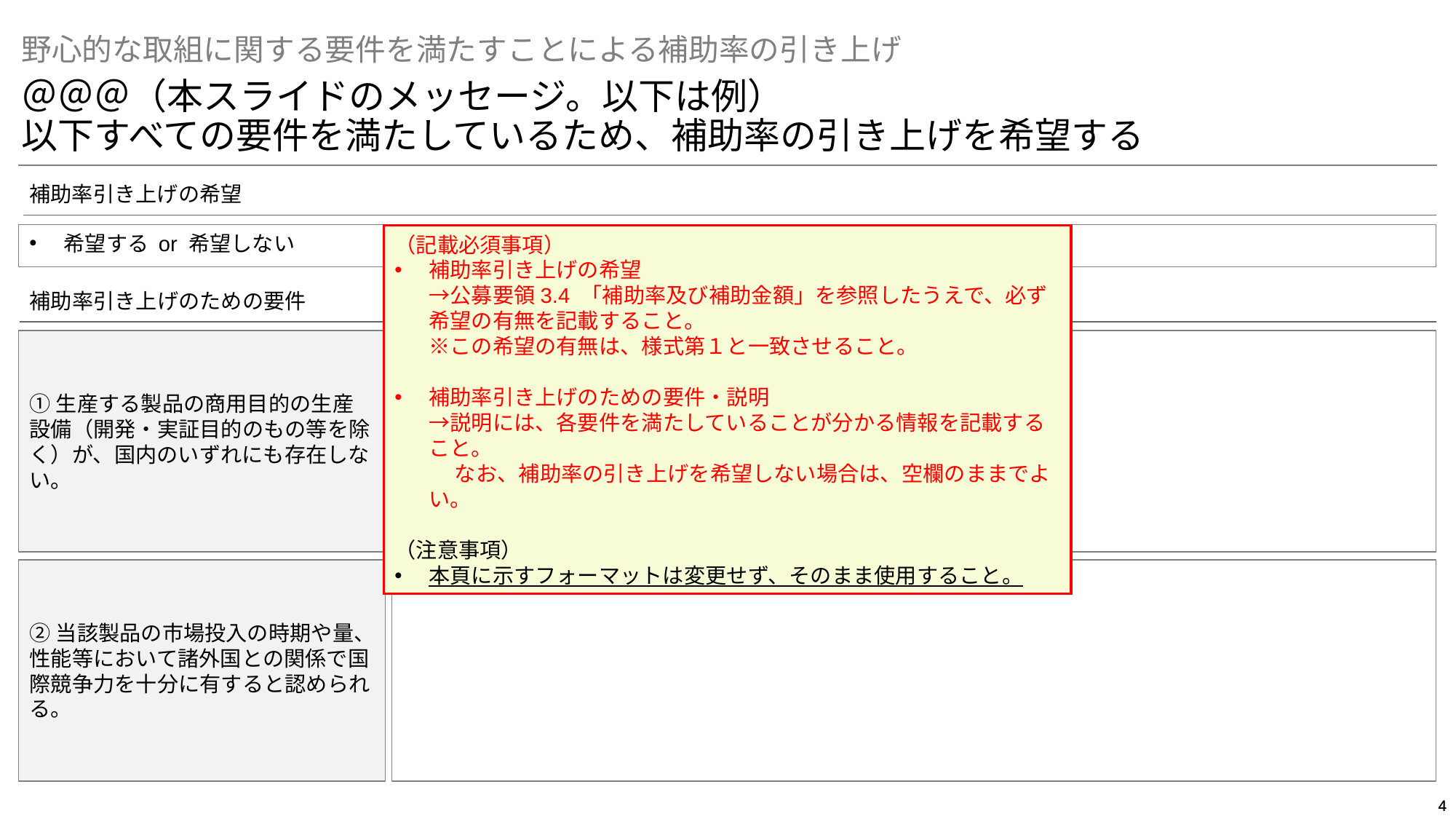

野心的な取組に関する要件を満たすことによる補助率の引き上げ
＠＠＠（本スライドのメッセージ。以下は例）
以下すべての要件を満たしているため、補助率の引き上げを希望する
補助率引き上げの希望
希望する or 希望しない
（記載必須事項）
補助率引き上げの希望
→公募要領3.4 「補助率及び補助金額」を参照したうえで、必ず希望の有無を記載すること。
※この希望の有無は、様式第１と一致させること。

補助率引き上げのための要件・説明
→説明には、各要件を満たしていることが分かる情報を記載すること。
　 なお、補助率の引き上げを希望しない場合は、空欄のままでよい。

（注意事項）
本頁に示すフォーマットは変更せず、そのまま使用すること。
補助率引き上げのための要件
説明
①生産する製品の商用目的の生産設備（開発・実証目的のもの等を除く）が、国内のいずれにも存在しない。
xxx
②当該製品の市場投入の時期や量、性能等において諸外国との関係で国際競争力を十分に有すると認められる。
xxx